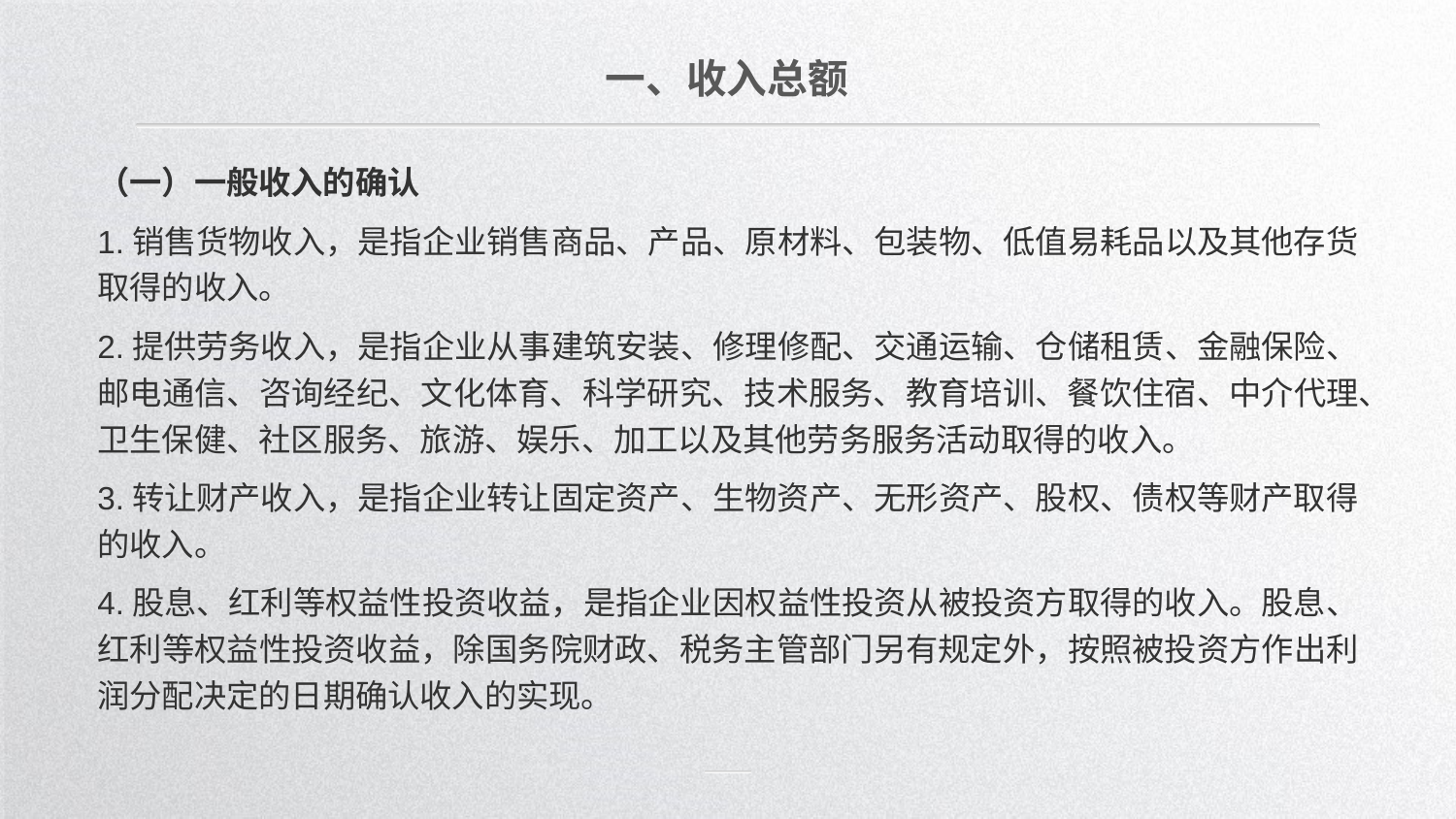

一、收入总额
（一）一般收入的确认
1.销售货物收入，是指企业销售商品、产品、原材料、包装物、低值易耗品以及其他存货取得的收入。
2.提供劳务收入，是指企业从事建筑安装、修理修配、交通运输、仓储租赁、金融保险、邮电通信、咨询经纪、文化体育、科学研究、技术服务、教育培训、餐饮住宿、中介代理、卫生保健、社区服务、旅游、娱乐、加工以及其他劳务服务活动取得的收入。
3.转让财产收入，是指企业转让固定资产、生物资产、无形资产、股权、债权等财产取得的收入。
4.股息、红利等权益性投资收益，是指企业因权益性投资从被投资方取得的收入。股息、红利等权益性投资收益，除国务院财政、税务主管部门另有规定外，按照被投资方作出利润分配决定的日期确认收入的实现。